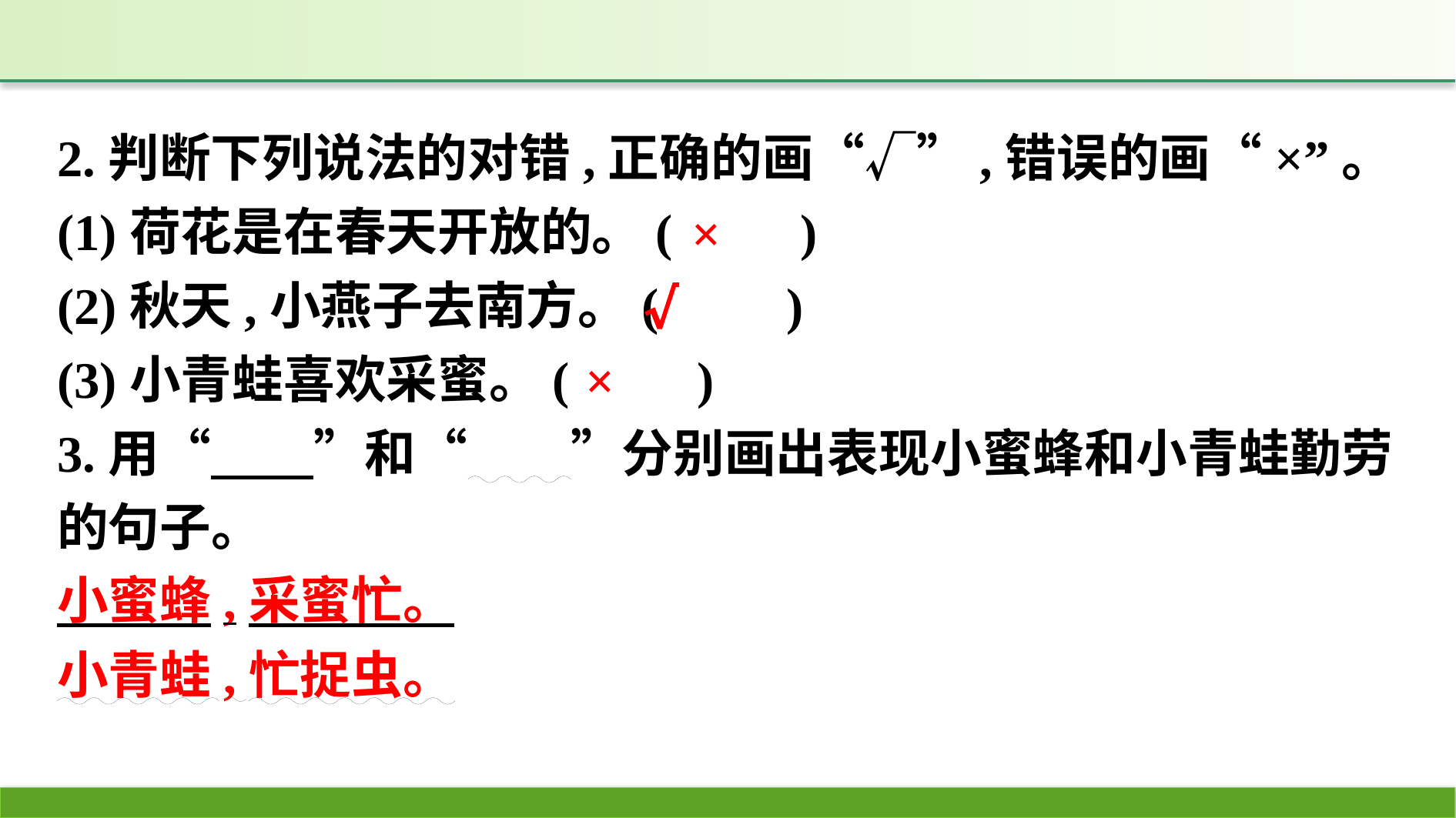

2.判断下列说法的对错,正确的画“√”,错误的画“×”。
(1)荷花是在春天开放的。(　　)
(2)秋天,小燕子去南方。(　　)
(3)小青蛙喜欢采蜜。(　　)
3.用“　　”和“　　”分别画出表现小蜜蜂和小青蛙勤劳的句子。
小蜜蜂,采蜜忙。
小青蛙,忙捉虫。
×
√
×